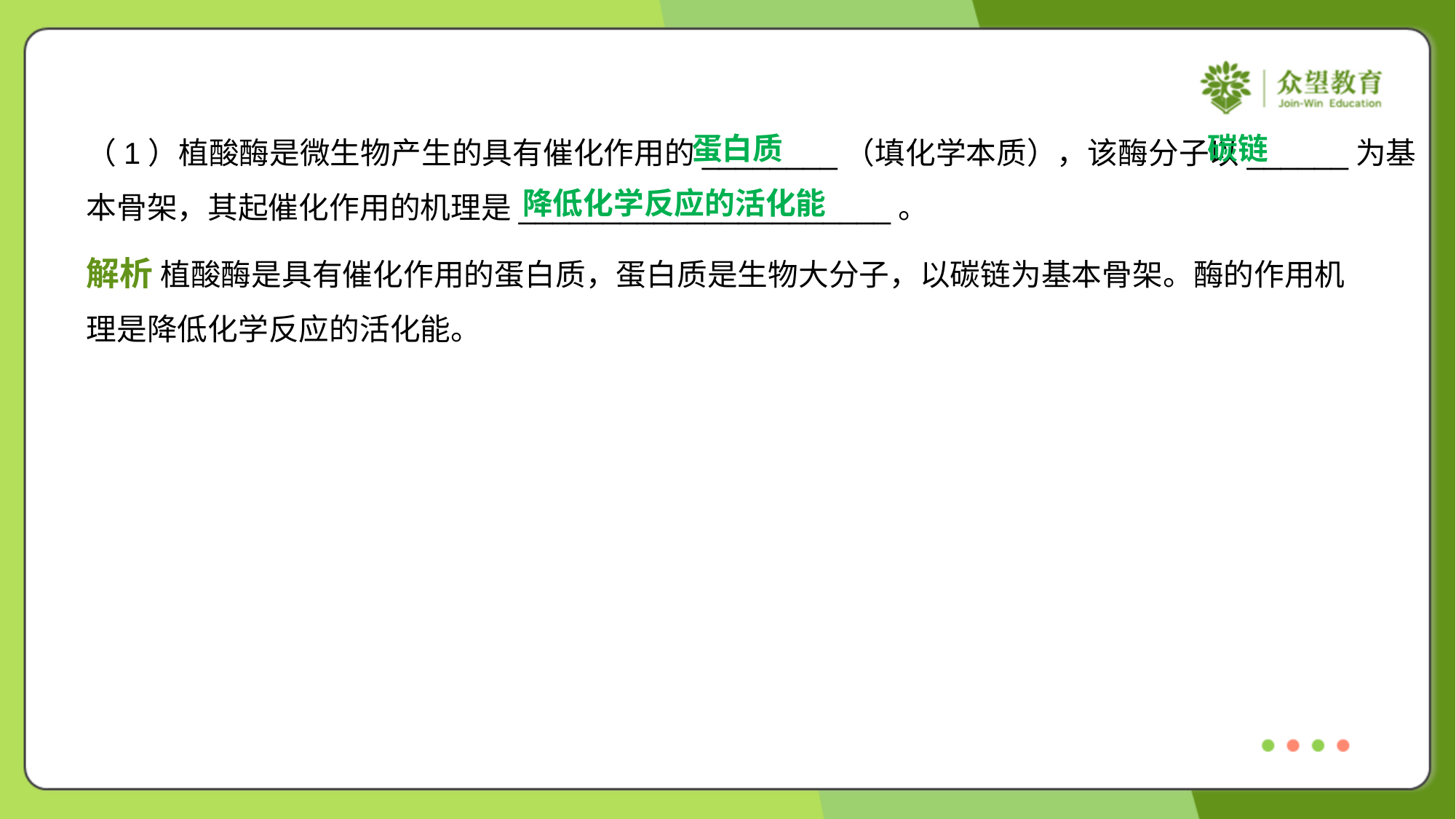

蛋白质
碳链
（1）植酸酶是微生物产生的具有催化作用的________（填化学本质），该酶分子以______为基
本骨架，其起催化作用的机理是______________________。
降低化学反应的活化能
解析 植酸酶是具有催化作用的蛋白质，蛋白质是生物大分子，以碳链为基本骨架。酶的作用机
理是降低化学反应的活化能。